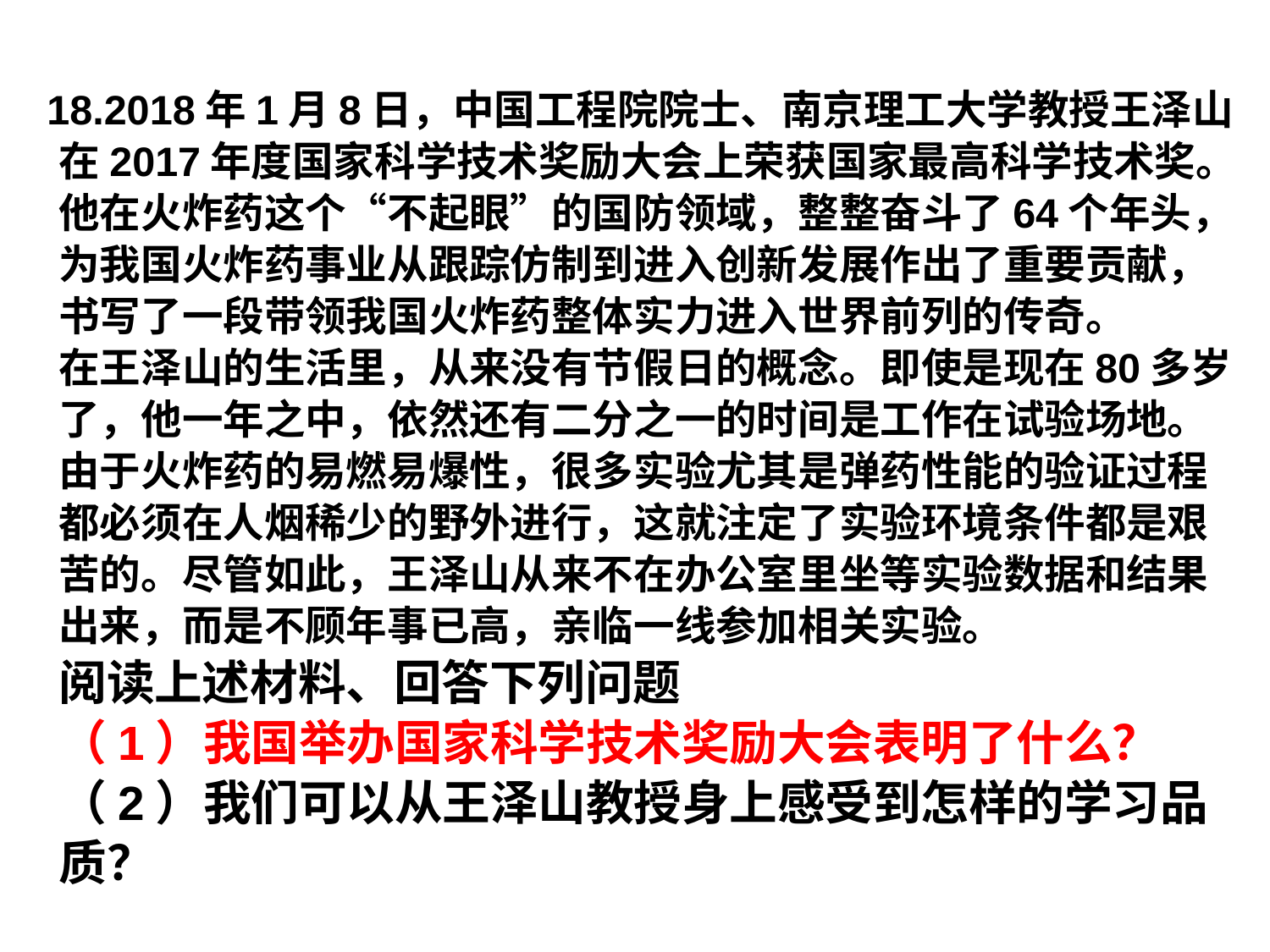

18.2018年1月8日，中国工程院院士、南京理工大学教授王泽山在2017年度国家科学技术奖励大会上荣获国家最高科学技术奖。他在火炸药这个“不起眼”的国防领域，整整奋斗了64个年头，为我国火炸药事业从跟踪仿制到进入创新发展作出了重要贡献，书写了一段带领我国火炸药整体实力进入世界前列的传奇。
在王泽山的生活里，从来没有节假日的概念。即使是现在80多岁了，他一年之中，依然还有二分之一的时间是工作在试验场地。由于火炸药的易燃易爆性，很多实验尤其是弹药性能的验证过程都必须在人烟稀少的野外进行，这就注定了实验环境条件都是艰苦的。尽管如此，王泽山从来不在办公室里坐等实验数据和结果出来，而是不顾年事已高，亲临一线参加相关实验。
阅读上述材料、回答下列问题
（1）我国举办国家科学技术奖励大会表明了什么？
（2）我们可以从王泽山教授身上感受到怎样的学习品质？